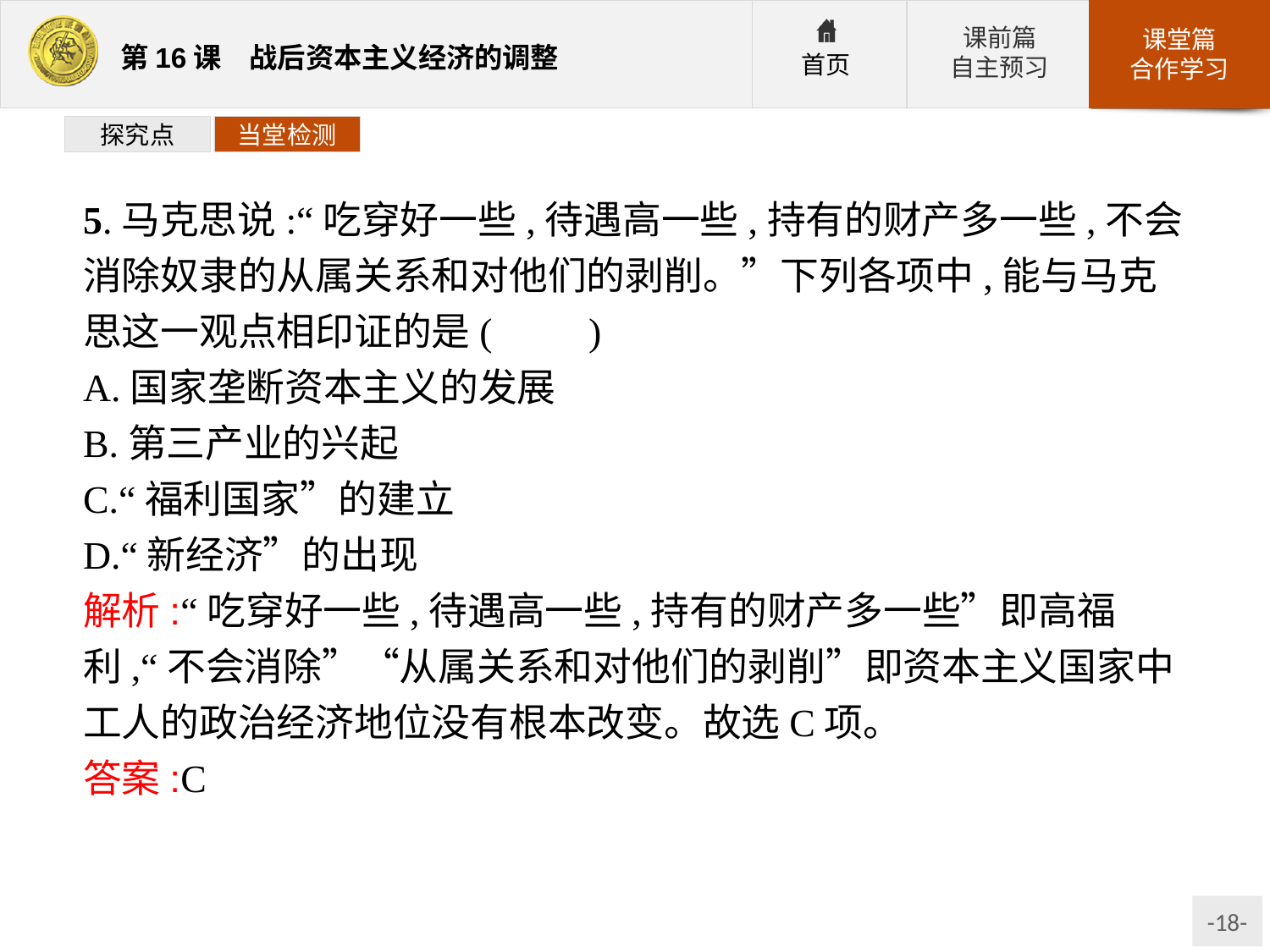

探究点
当堂检测
5.马克思说:“吃穿好一些,待遇高一些,持有的财产多一些,不会消除奴隶的从属关系和对他们的剥削。”下列各项中,能与马克思这一观点相印证的是(　　)
A.国家垄断资本主义的发展
B.第三产业的兴起
C.“福利国家”的建立
D.“新经济”的出现
解析:“吃穿好一些,待遇高一些,持有的财产多一些”即高福利,“不会消除”“从属关系和对他们的剥削”即资本主义国家中工人的政治经济地位没有根本改变。故选C项。
答案:C